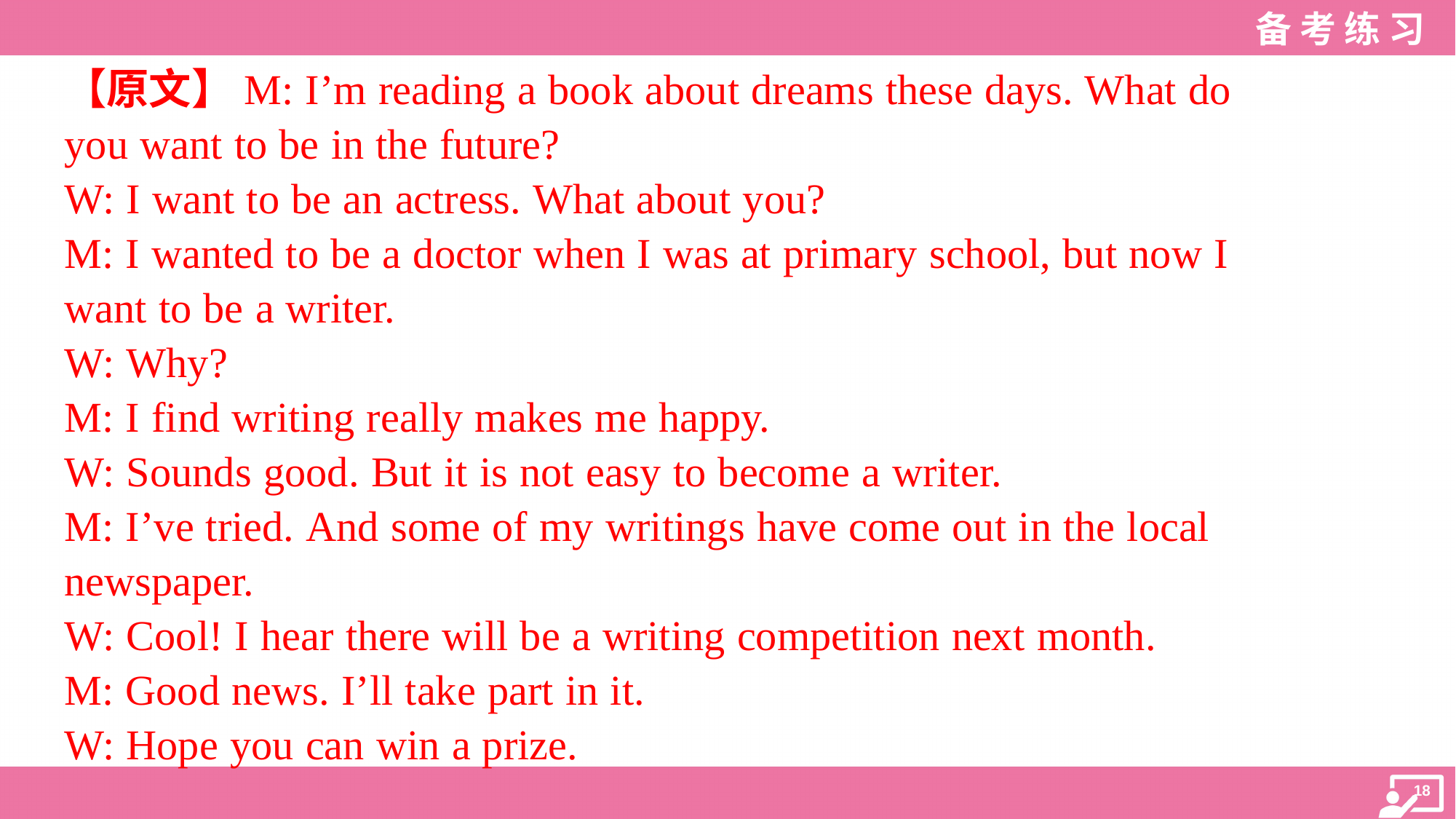

【原文】M: I’m reading a book about dreams these days. What do
you want to be in the future?
W: I want to be an actress. What about you?
M: I wanted to be a doctor when I was at primary school, but now I
want to be a writer.
W: Why?
M: I find writing really makes me happy.
W: Sounds good. But it is not easy to become a writer.
M: I’ve tried. And some of my writings have come out in the local
newspaper.
W: Cool! I hear there will be a writing competition next month.
M: Good news. I’ll take part in it.
W: Hope you can win a prize.